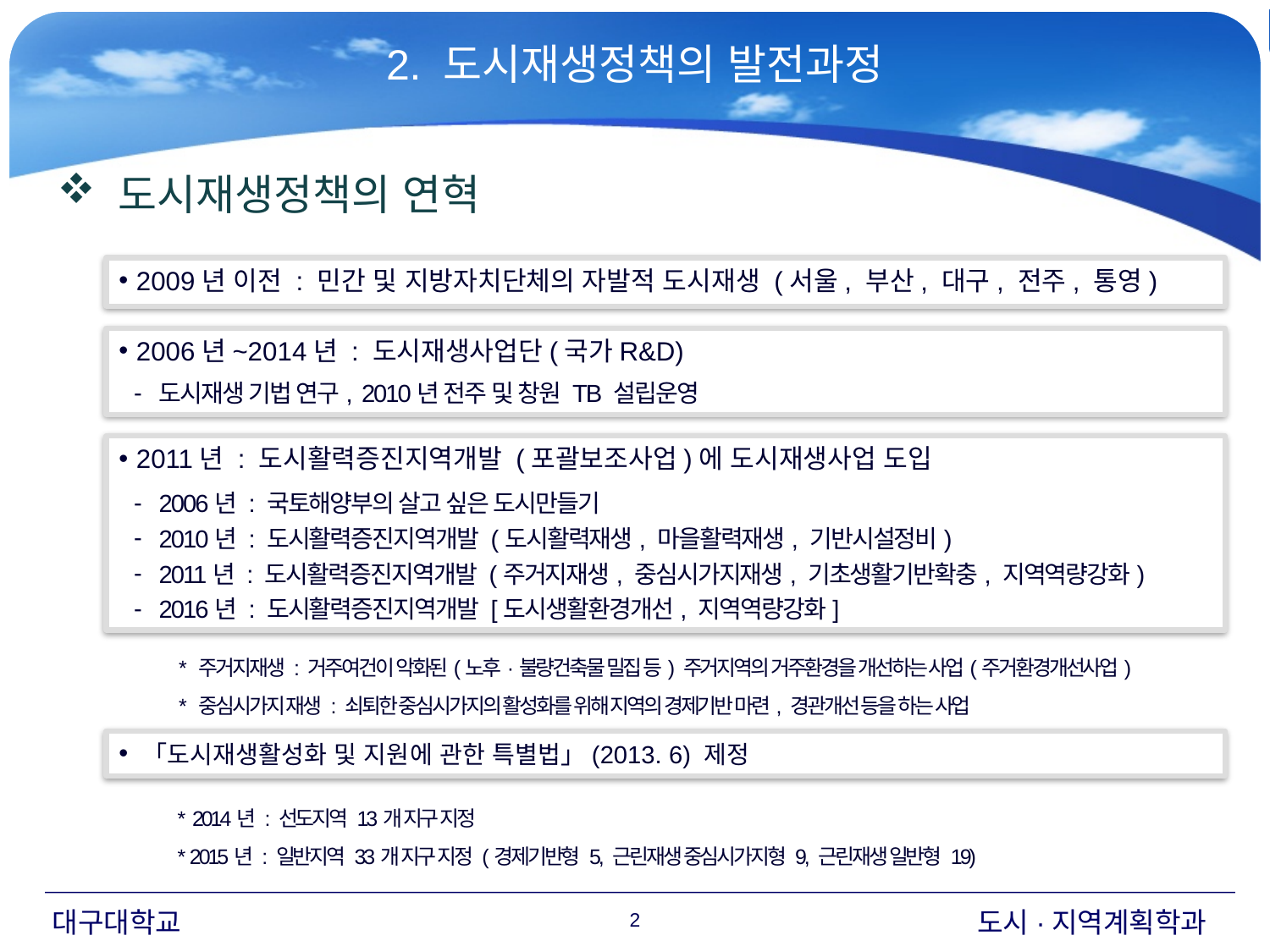

2. 도시재생정책의 발전과정
 도시재생정책의 연혁
 2009년 이전 : 민간 및 지방자치단체의 자발적 도시재생 (서울, 부산, 대구, 전주, 통영)
 2006년~2014년 : 도시재생사업단(국가R&D)
도시재생 기법 연구,  2010년 전주 및 창원 TB 설립운영
 2011년 : 도시활력증진지역개발 (포괄보조사업)에 도시재생사업 도입
2006년 : 국토해양부의 살고 싶은 도시만들기
2010년 : 도시활력증진지역개발 (도시활력재생, 마을활력재생, 기반시설정비)
2011년 : 도시활력증진지역개발 (주거지재생, 중심시가지재생, 기초생활기반확충, 지역역량강화)
2016년 : 도시활력증진지역개발 [도시생활환경개선, 지역역량강화]
*  주거지재생 : 거주여건이 악화된(노후·불량건축물 밀집 등) 주거지역의 거주환경을 개선하는 사업(주거환경개선사업)
*  중심시가지 재생 : 쇠퇴한 중심시가지의 활성화를 위해 지역의 경제기반 마련, 경관개선 등을 하는 사업
 「도시재생활성화 및 지원에 관한 특별법」(2013. 6) 제정
*  2014년 : 선도지역 13개 지구 지정
*  2015년 : 일반지역 33개 지구 지정 (경제기반형 5, 근린재생 중심시가지형 9, 근린재생 일반형 19)